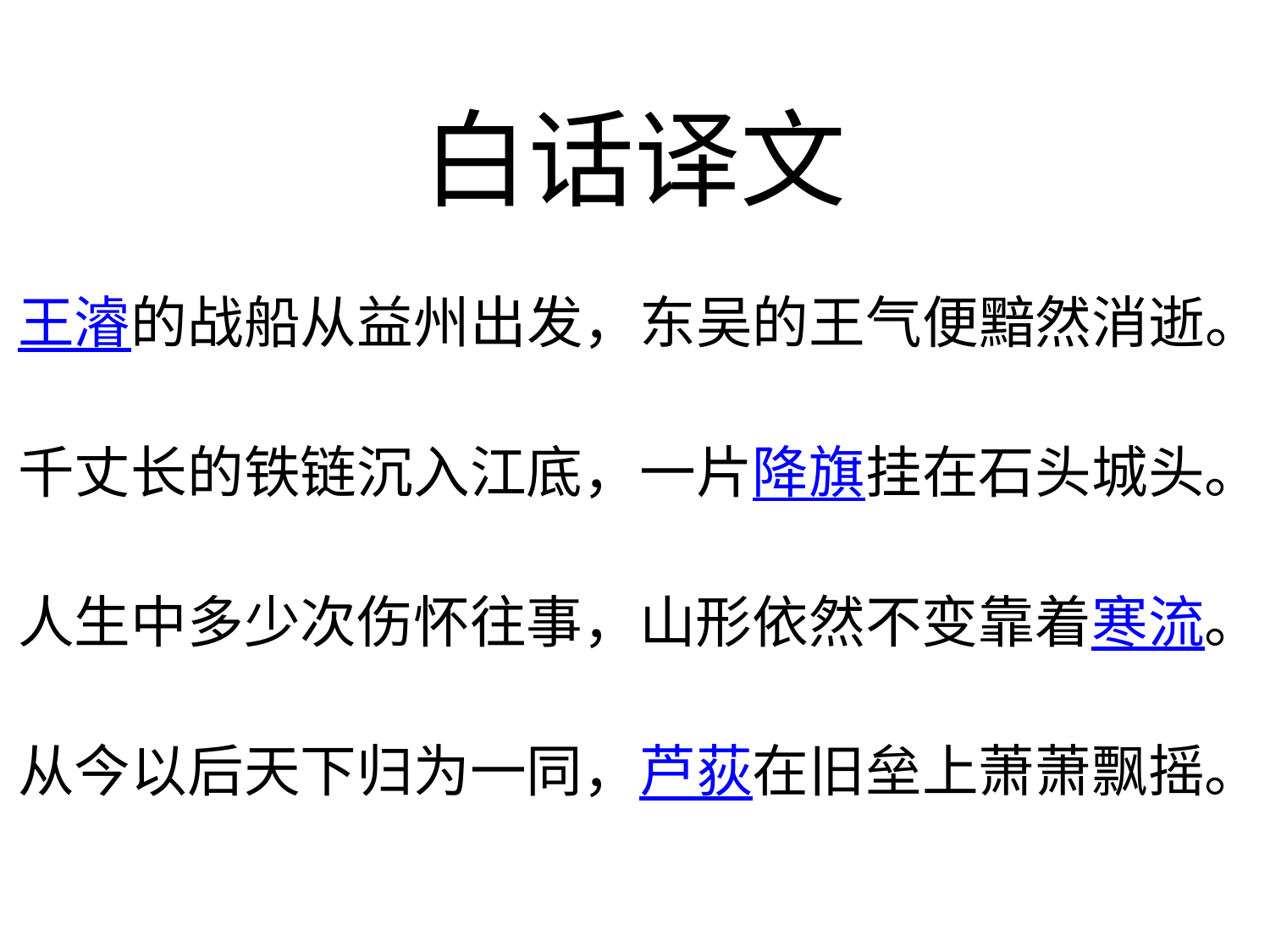

白话译文

王濬的战船从益州出发，东吴的王气便黯然消逝。

千丈长的铁链沉入江底，一片降旗挂在石头城头。

人生中多少次伤怀往事，山形依然不变靠着寒流。

从今以后天下归为一同，芦荻在旧垒上萧萧飘摇。